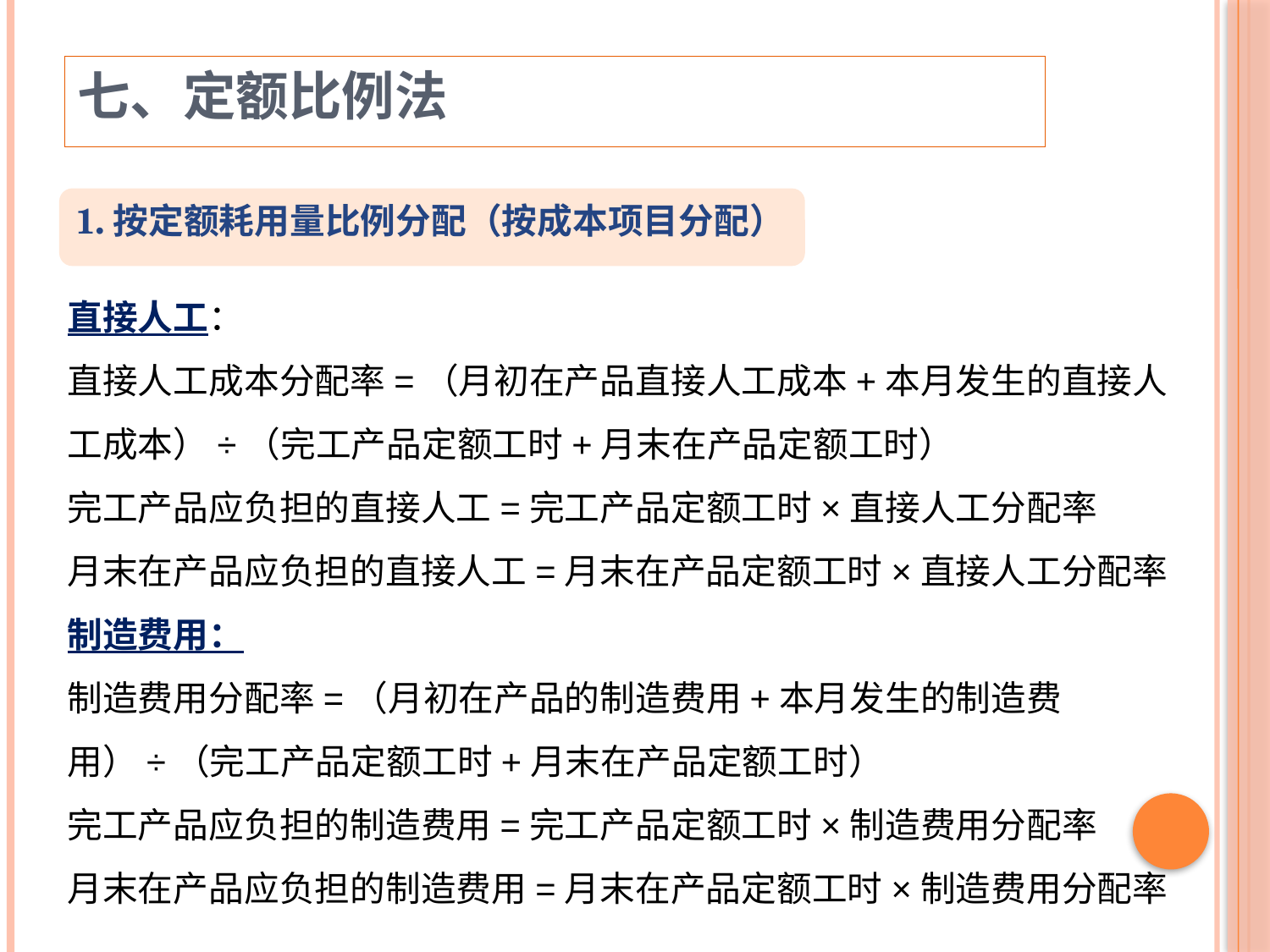

七、定额比例法
1.按定额耗用量比例分配（按成本项目分配）
直接人工：
直接人工成本分配率=（月初在产品直接人工成本+本月发生的直接人工成本）÷（完工产品定额工时+月末在产品定额工时）
完工产品应负担的直接人工=完工产品定额工时×直接人工分配率
月末在产品应负担的直接人工=月末在产品定额工时×直接人工分配率
制造费用：
制造费用分配率=（月初在产品的制造费用+本月发生的制造费用）÷（完工产品定额工时+月末在产品定额工时）
完工产品应负担的制造费用=完工产品定额工时×制造费用分配率
月末在产品应负担的制造费用=月末在产品定额工时×制造费用分配率